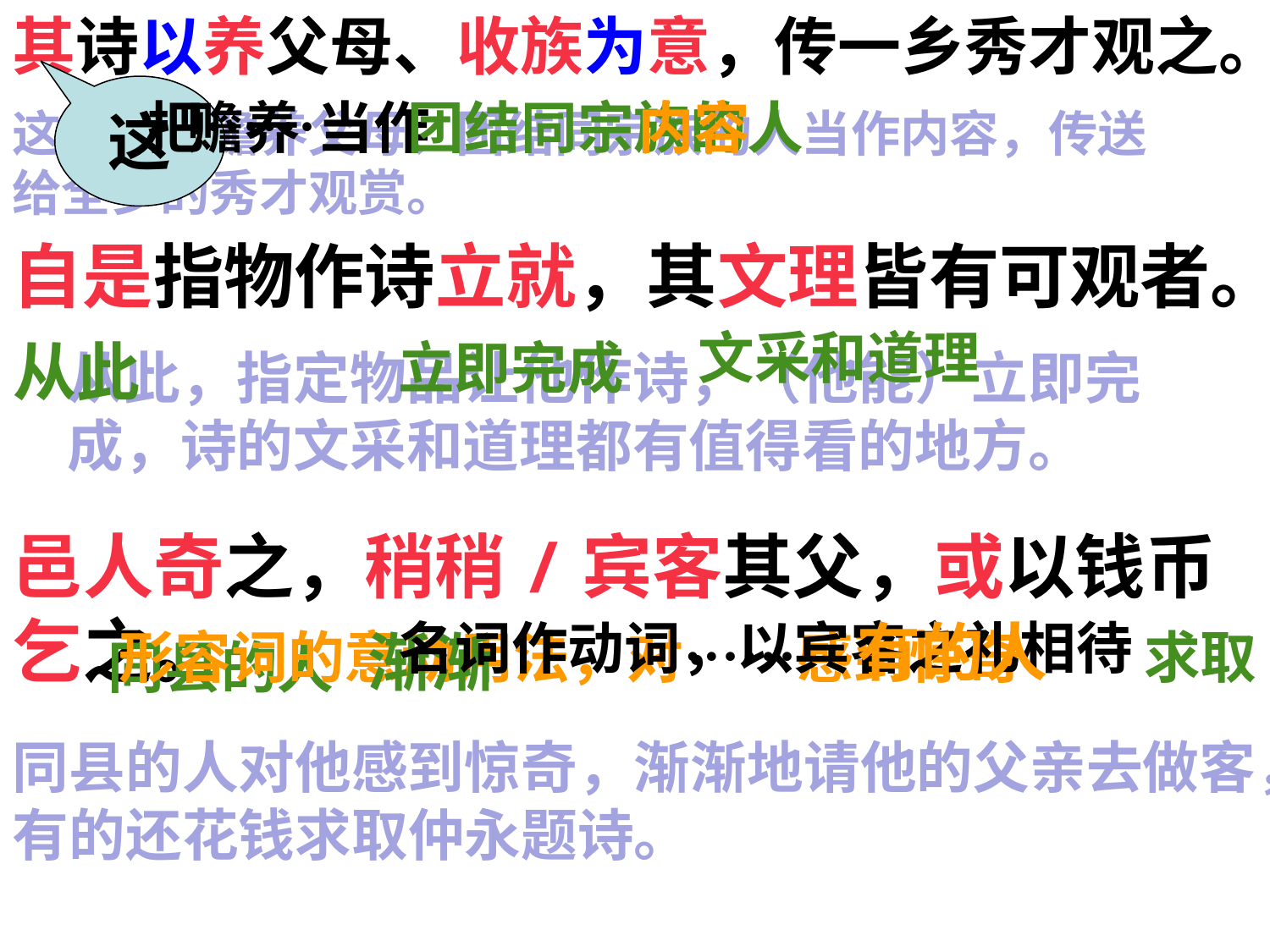

其诗以养父母、收族为意，传一乡秀才观之。

这
把……当作
赡养
团结同宗族的人
内容
这首诗把赡养父母、团结同宗族的人当作内容，传送给全乡的秀才观赏。
自是指物作诗立就，其文理皆有可观者。

文采和道理
从此
立即完成
从此，指定物品让他作诗，（他能）立即完成，诗的文采和道理都有值得看的地方。
邑人奇之，稍稍/宾客其父，或以钱币乞之。
名词作动词，以宾客之礼相待
有的人
形容词的意动用法，对……感到惊奇
渐渐
求取
同县的人
同县的人对他感到惊奇，渐渐地请他的父亲去做客，有的还花钱求取仲永题诗。